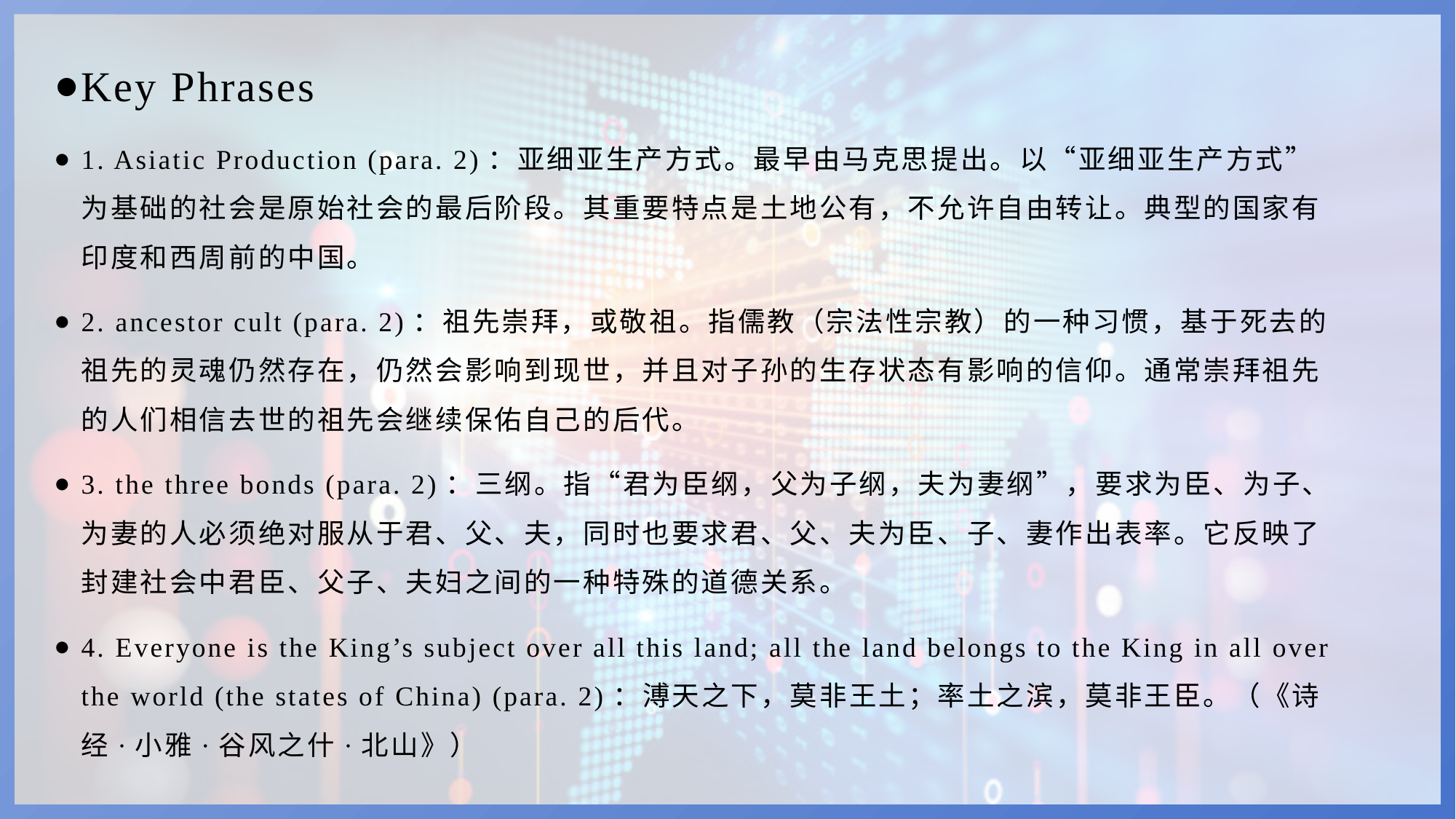

Key Phrases
1. Asiatic Production (para. 2)：亚细亚生产方式。最早由马克思提出。以“亚细亚生产方式”为基础的社会是原始社会的最后阶段。其重要特点是土地公有，不允许自由转让。典型的国家有印度和西周前的中国。
2. ancestor cult (para. 2)：祖先崇拜，或敬祖。指儒教（宗法性宗教）的一种习惯，基于死去的祖先的灵魂仍然存在，仍然会影响到现世，并且对子孙的生存状态有影响的信仰。通常崇拜祖先的人们相信去世的祖先会继续保佑自己的后代。
3. the three bonds (para. 2)：三纲。指“君为臣纲，父为子纲，夫为妻纲”，要求为臣、为子、为妻的人必须绝对服从于君、父、夫，同时也要求君、父、夫为臣、子、妻作出表率。它反映了封建社会中君臣、父子、夫妇之间的一种特殊的道德关系。
4. Everyone is the King’s subject over all this land; all the land belongs to the King in all over the world (the states of China) (para. 2)：溥天之下，莫非王土；率土之滨，莫非王臣。（《诗经·小雅·谷风之什·北山》）